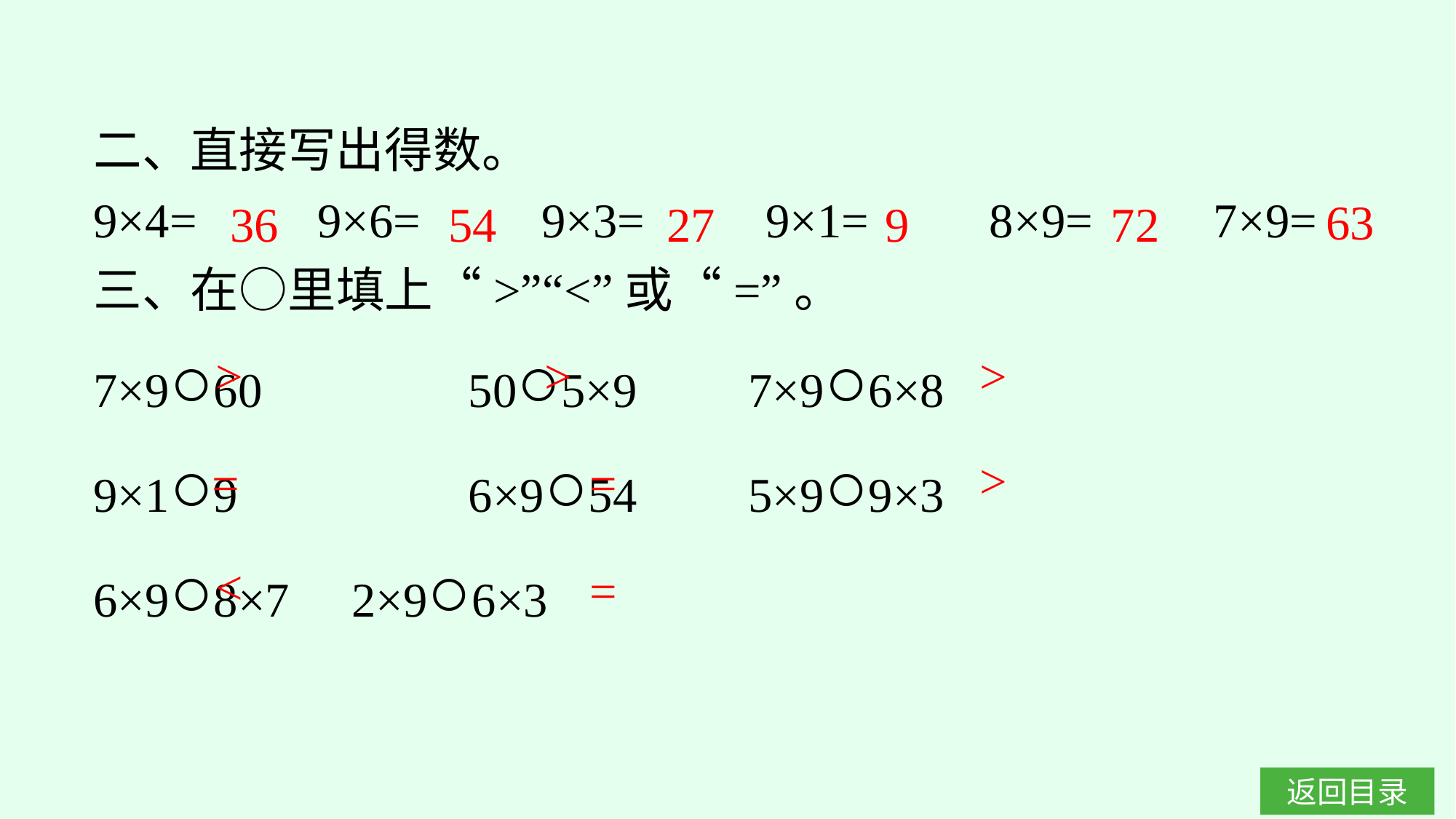

二、直接写出得数。
9×4=　　9×6=　　9×3=　　9×1=　　8×9=　　7×9=
三、在○里填上“>”“<”或“=”。
7×9○60		50○5×9		7×9○6×8
9×1○9		6×9○54		5×9○9×3
6×9○8×7	2×9○6×3
63
27
9
72
36
54
>
>
>
>
=
=
<
=